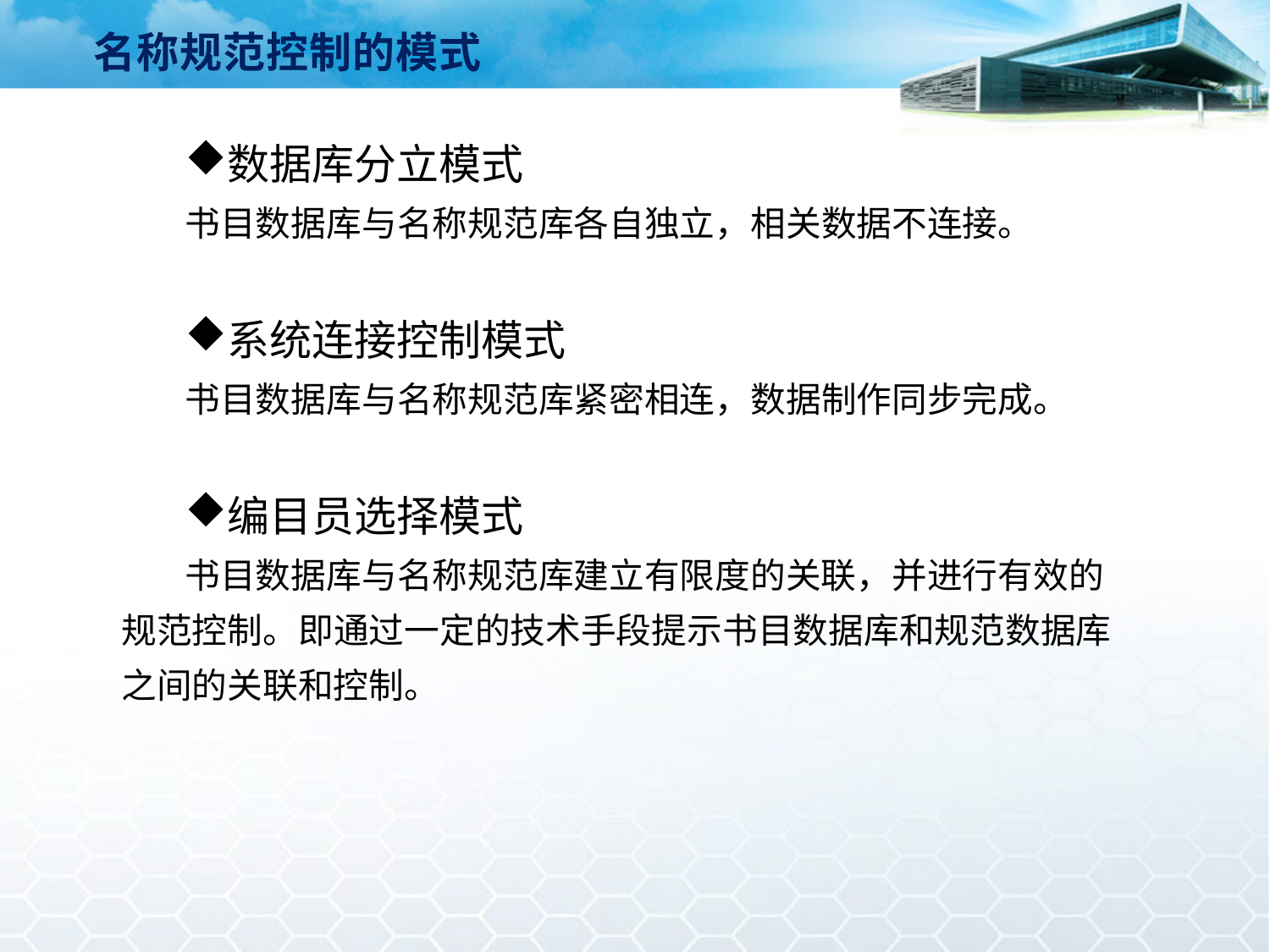

名称规范控制的模式
数据库分立模式
书目数据库与名称规范库各自独立，相关数据不连接。

系统连接控制模式
书目数据库与名称规范库紧密相连，数据制作同步完成。

编目员选择模式
书目数据库与名称规范库建立有限度的关联，并进行有效的规范控制。即通过一定的技术手段提示书目数据库和规范数据库之间的关联和控制。